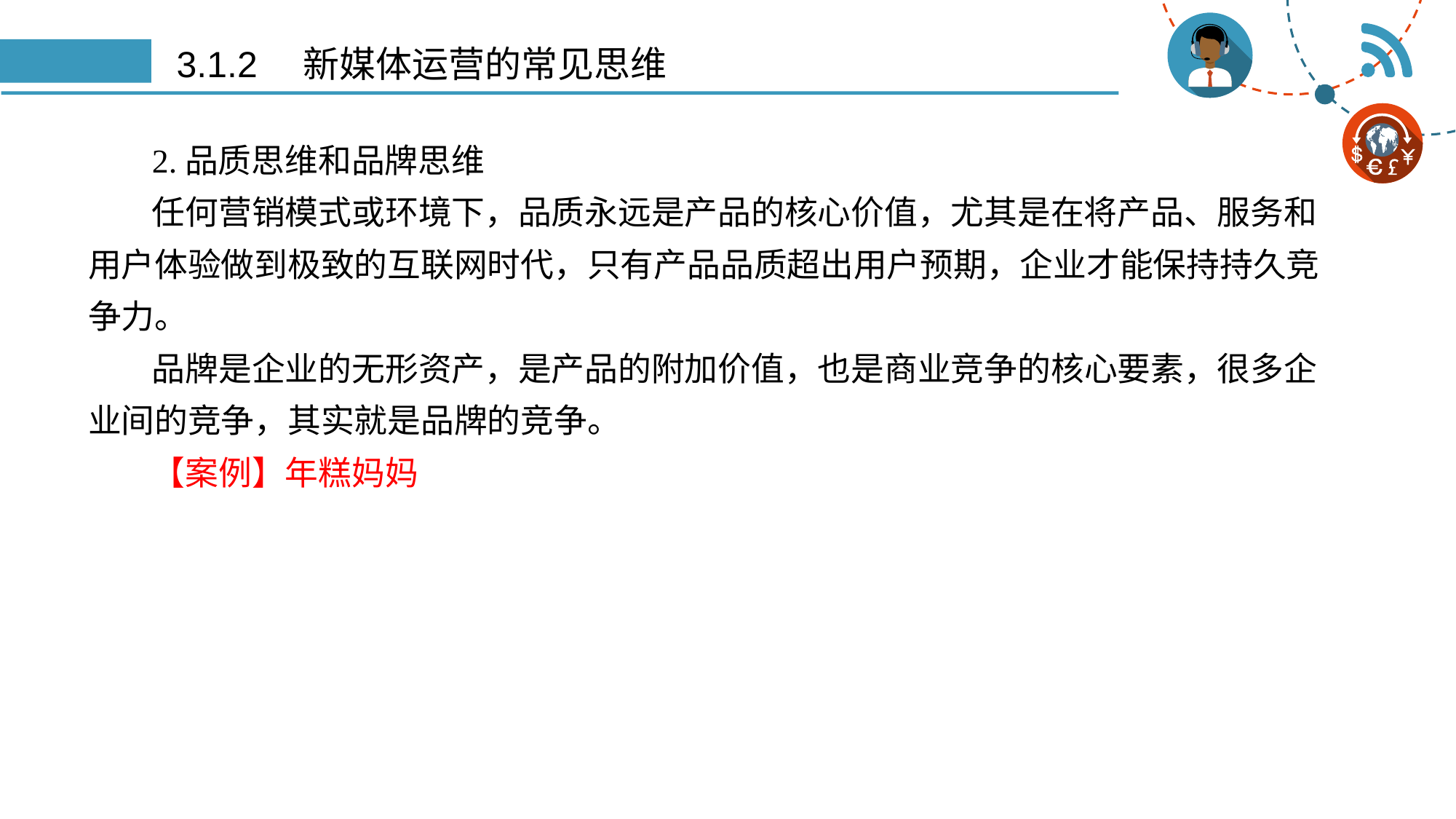

# 3.1.2　新媒体运营的常见思维
2.品质思维和品牌思维
任何营销模式或环境下，品质永远是产品的核心价值，尤其是在将产品、服务和用户体验做到极致的互联网时代，只有产品品质超出用户预期，企业才能保持持久竞争力。
品牌是企业的无形资产，是产品的附加价值，也是商业竞争的核心要素，很多企业间的竞争，其实就是品牌的竞争。
【案例】年糕妈妈